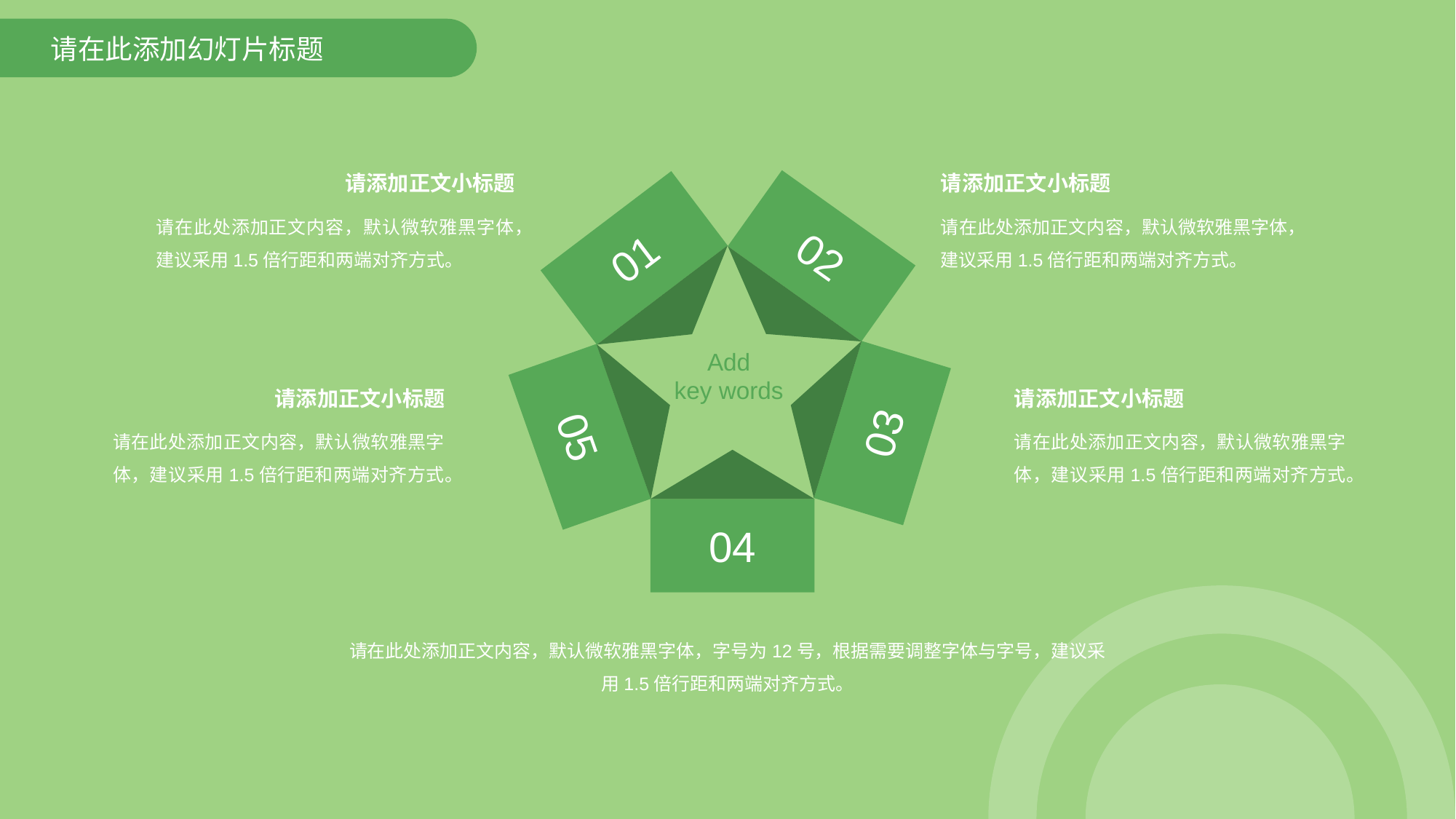

请在此添加幻灯片标题
请添加正文小标题
请在此处添加正文内容，默认微软雅黑字体，建议采用1.5倍行距和两端对齐方式。
请添加正文小标题
请在此处添加正文内容，默认微软雅黑字体，建议采用1.5倍行距和两端对齐方式。
02

01

03

05

04
Add
key words
请添加正文小标题
请在此处添加正文内容，默认微软雅黑字体，建议采用1.5倍行距和两端对齐方式。
请添加正文小标题
请在此处添加正文内容，默认微软雅黑字体，建议采用1.5倍行距和两端对齐方式。
请在此处添加正文内容，默认微软雅黑字体，字号为12号，根据需要调整字体与字号，建议采用1.5倍行距和两端对齐方式。